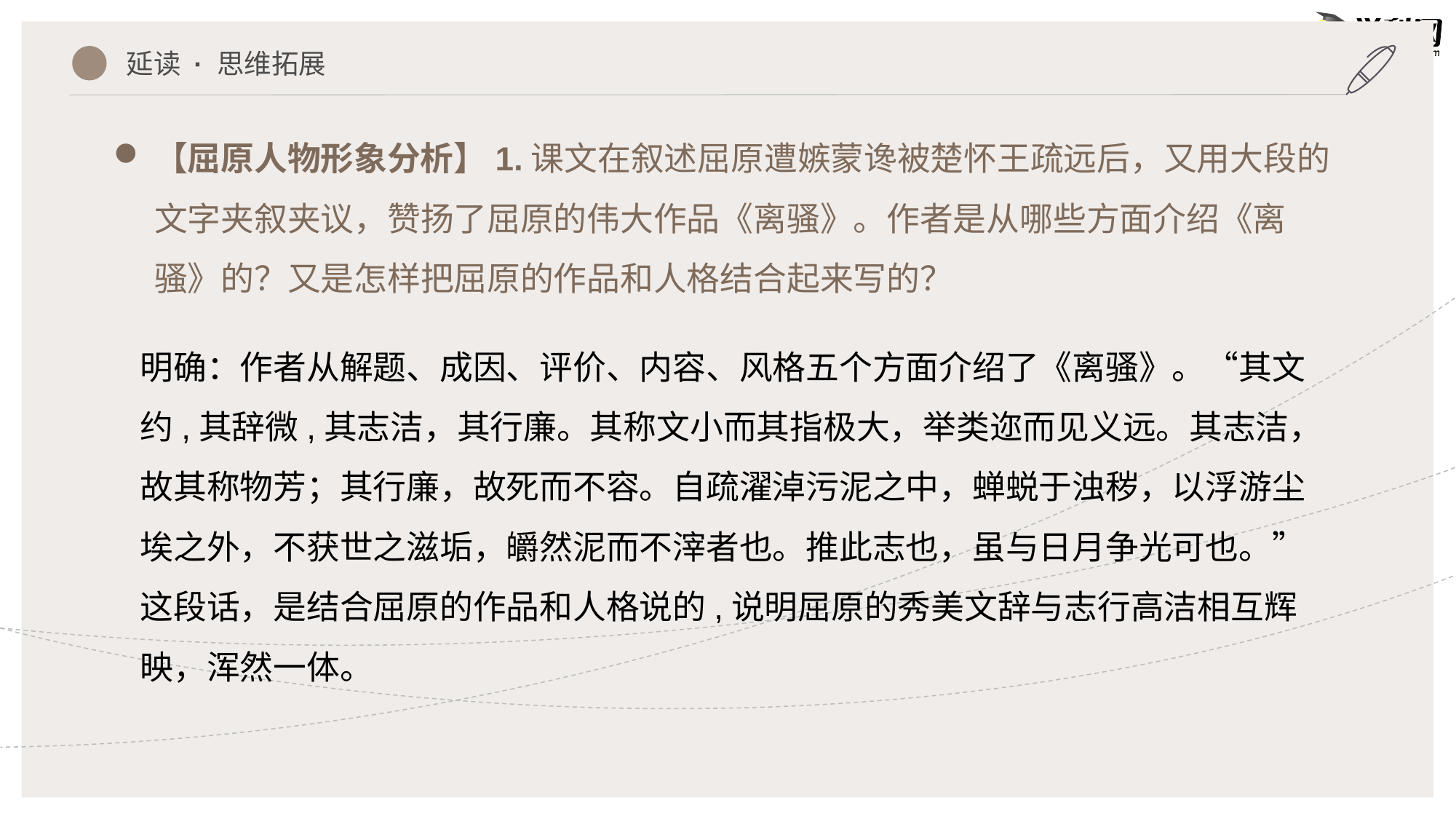

延读 · 思维拓展

【屈原人物形象分析】1.课文在叙述屈原遭嫉蒙谗被楚怀王疏远后，又用大段的文字夹叙夹议，赞扬了屈原的伟大作品《离骚》。作者是从哪些方面介绍《离骚》的？又是怎样把屈原的作品和人格结合起来写的？

明确：作者从解题、成因、评价、内容、风格五个方面介绍了《离骚》。“其文约,其辞微,其志洁，其行廉。其称文小而其指极大，举类迩而见义远。其志洁，故其称物芳；其行廉，故死而不容。自疏濯淖污泥之中，蝉蜕于浊秽，以浮游尘埃之外，不获世之滋垢，皭然泥而不滓者也。推此志也，虽与日月争光可也。”这段话，是结合屈原的作品和人格说的,说明屈原的秀美文辞与志行高洁相互辉映，浑然一体。